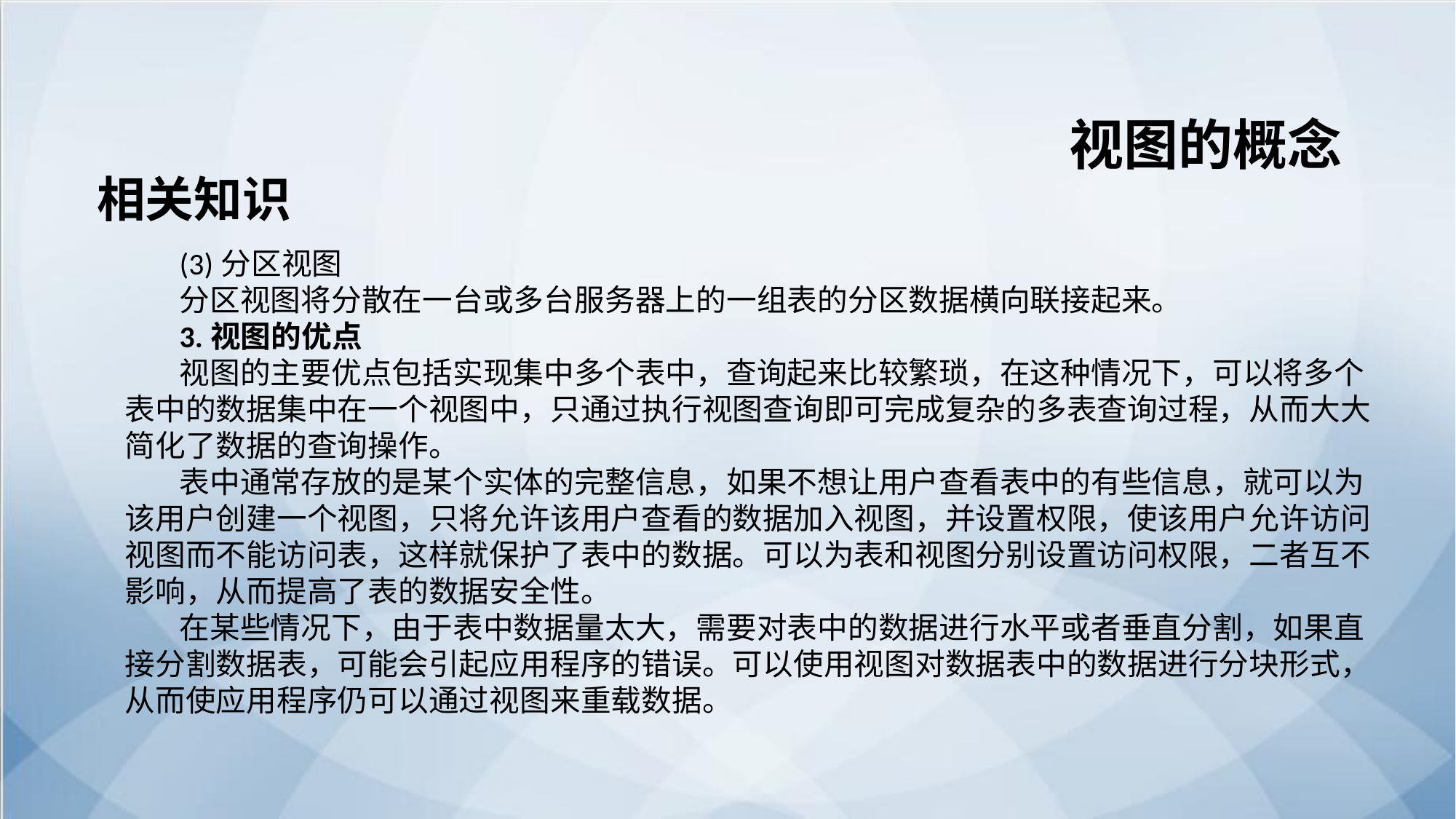

视图的概念
相关知识
(3)分区视图
分区视图将分散在一台或多台服务器上的一组表的分区数据横向联接起来。
3.视图的优点
视图的主要优点包括实现集中多个表中，查询起来比较繁琐，在这种情况下，可以将多个表中的数据集中在一个视图中，只通过执行视图查询即可完成复杂的多表查询过程，从而大大简化了数据的查询操作。
表中通常存放的是某个实体的完整信息，如果不想让用户查看表中的有些信息，就可以为该用户创建一个视图，只将允许该用户查看的数据加入视图，并设置权限，使该用户允许访问视图而不能访问表，这样就保护了表中的数据。可以为表和视图分别设置访问权限，二者互不影响，从而提高了表的数据安全性。
在某些情况下，由于表中数据量太大，需要对表中的数据进行水平或者垂直分割，如果直接分割数据表，可能会引起应用程序的错误。可以使用视图对数据表中的数据进行分块形式，从而使应用程序仍可以通过视图来重载数据。